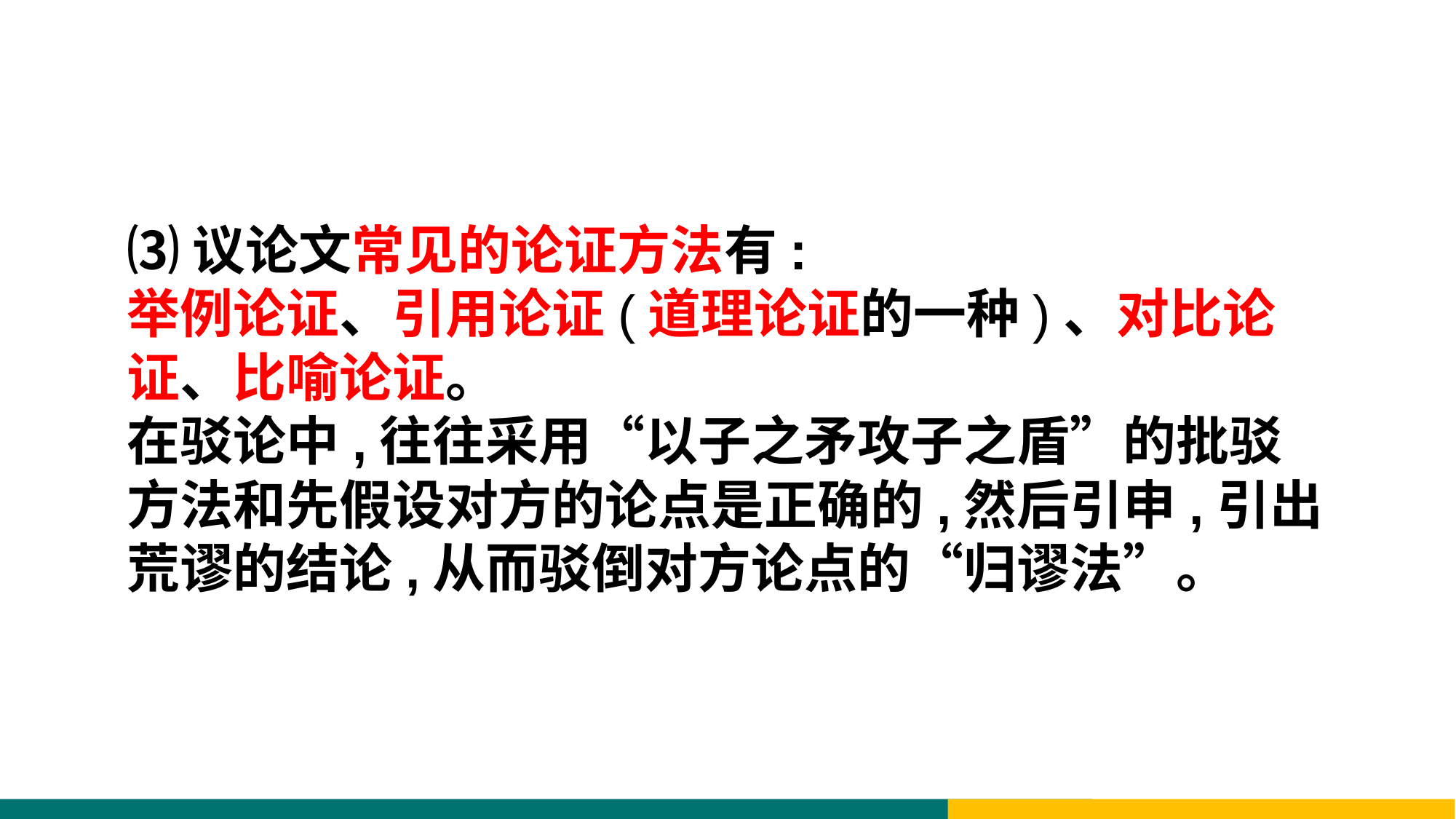

⑶议论文常见的论证方法有:
举例论证、引用论证(道理论证的一种)、对比论证、比喻论证。
在驳论中,往往采用“以子之矛攻子之盾”的批驳方法和先假设对方的论点是正确的,然后引申,引出荒谬的结论,从而驳倒对方论点的“归谬法”。